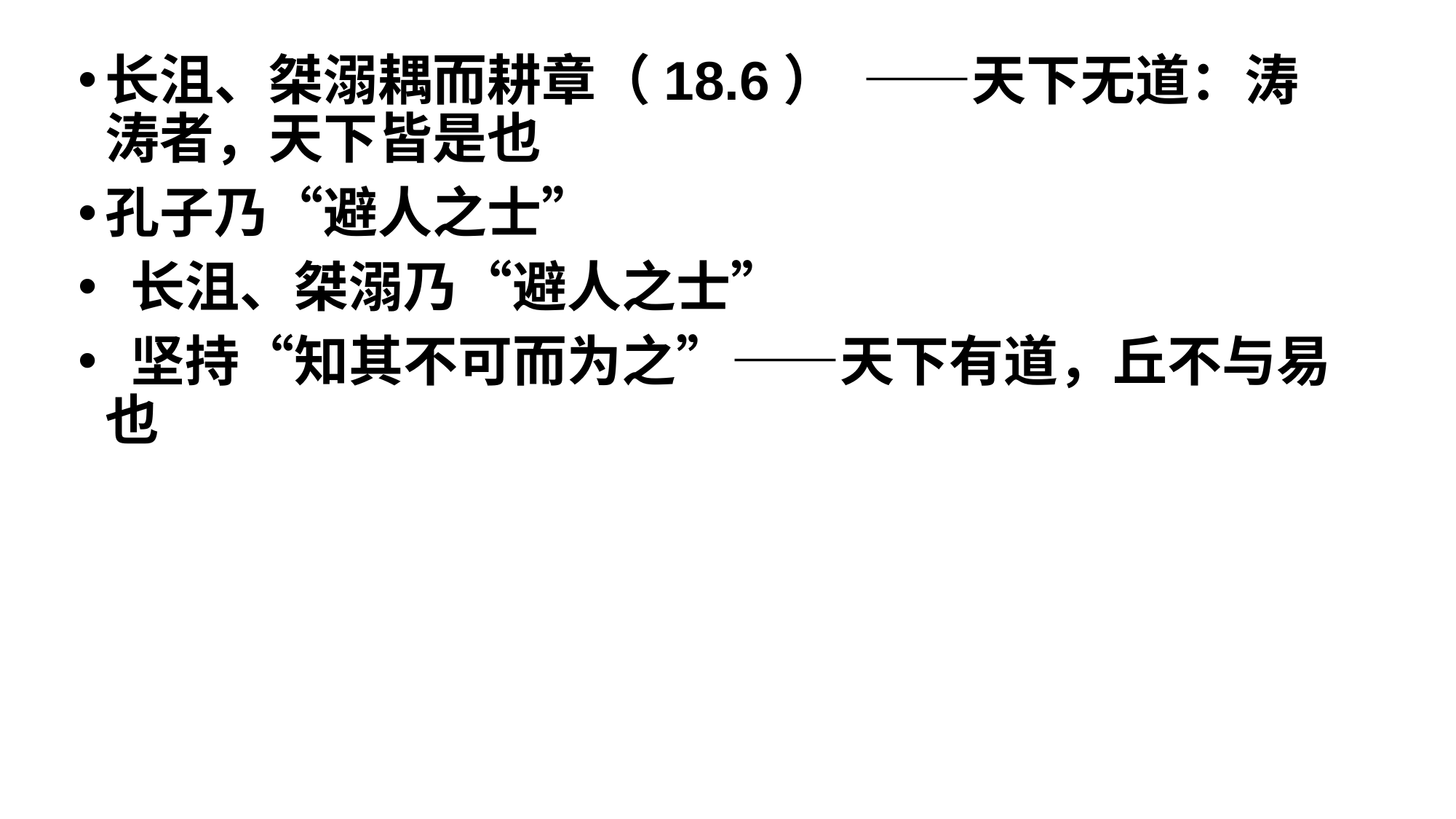

#
长沮、桀溺耦而耕章（18.6）  ——天下无道：涛涛者，天下皆是也
孔子乃“避人之士”
 长沮、桀溺乃“避人之士”
 坚持“知其不可而为之”——天下有道，丘不与易也